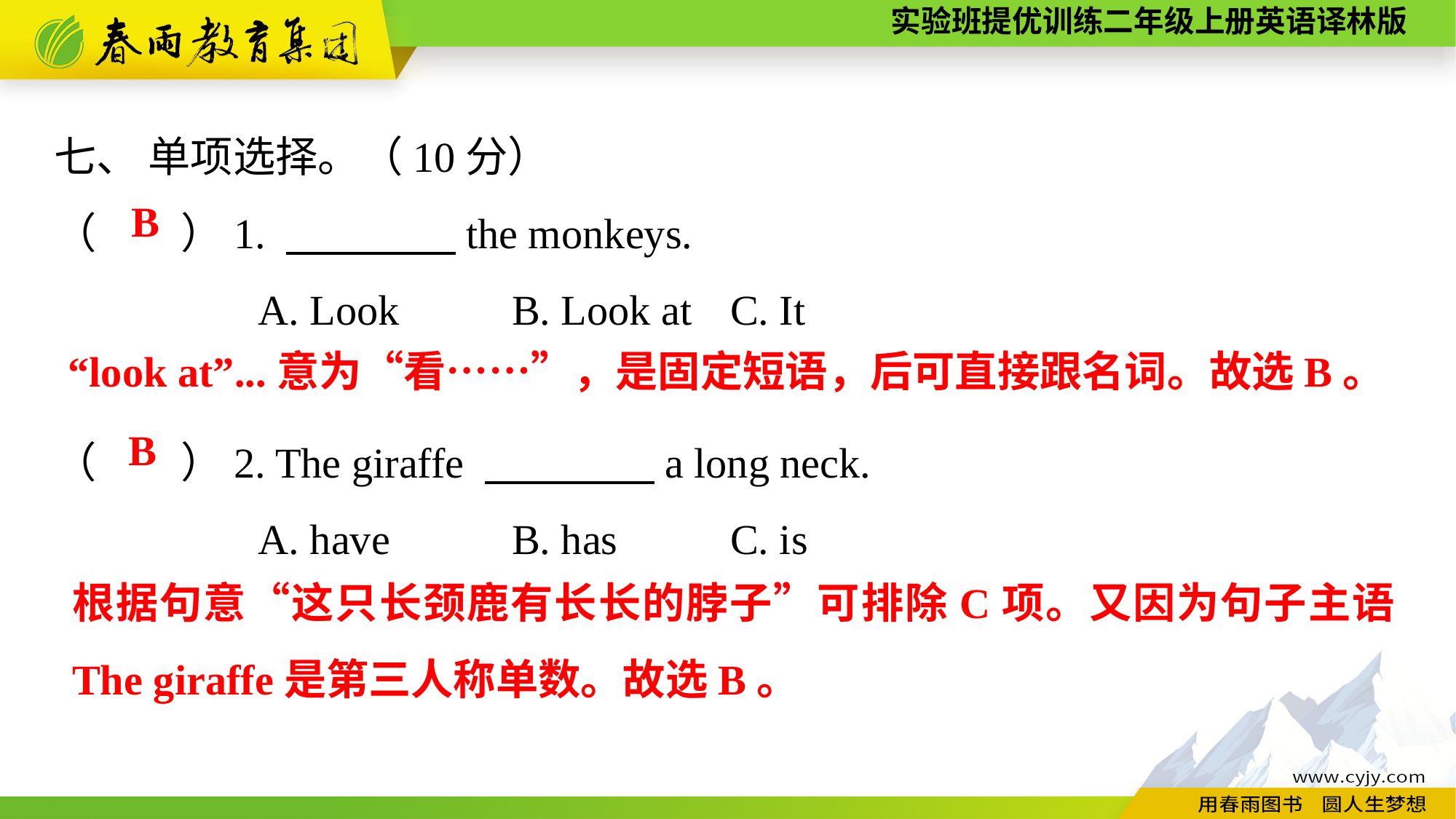

七、 单项选择。（10分）
（　　）1. 　　　　the monkeys.
A. Look	  B. Look at	  C. It

（　　）2. The giraffe 　　　　a long neck.
A. have	  B. has	  C. is
B
“look at”...意为“看……”，是固定短语，后可直接跟名词。故选B。
B
根据句意“这只长颈鹿有长长的脖子”可排除C项。又因为句子主语The giraffe是第三人称单数。故选B。